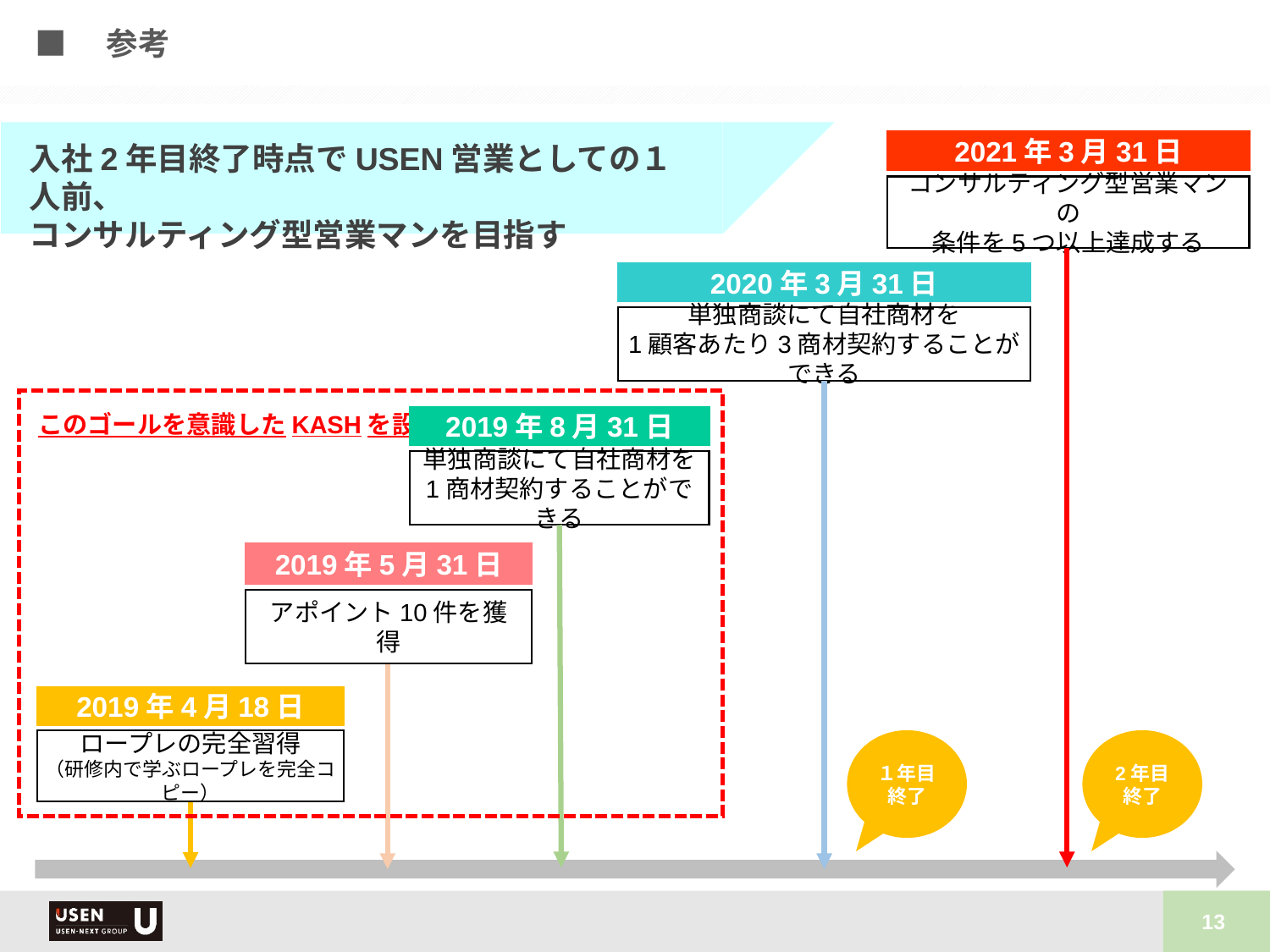

■　参考

2021年3月31日
入社2年目終了時点でUSEN営業としての１人前、
コンサルティング型営業マンを目指す
コンサルティング型営業マンの
条件を5つ以上達成する
2020年3月31日
単独商談にて自社商材を
1顧客あたり3商材契約することができる

このゴールを意識したKASHを設定
2019年8月31日
単独商談にて自社商材を
1商材契約することができる
2019年5月31日
アポイント10件を獲得
2019年4月18日
１年目
終了
2年目
終了
ロープレの完全習得
（研修内で学ぶロープレを完全コピー）

13